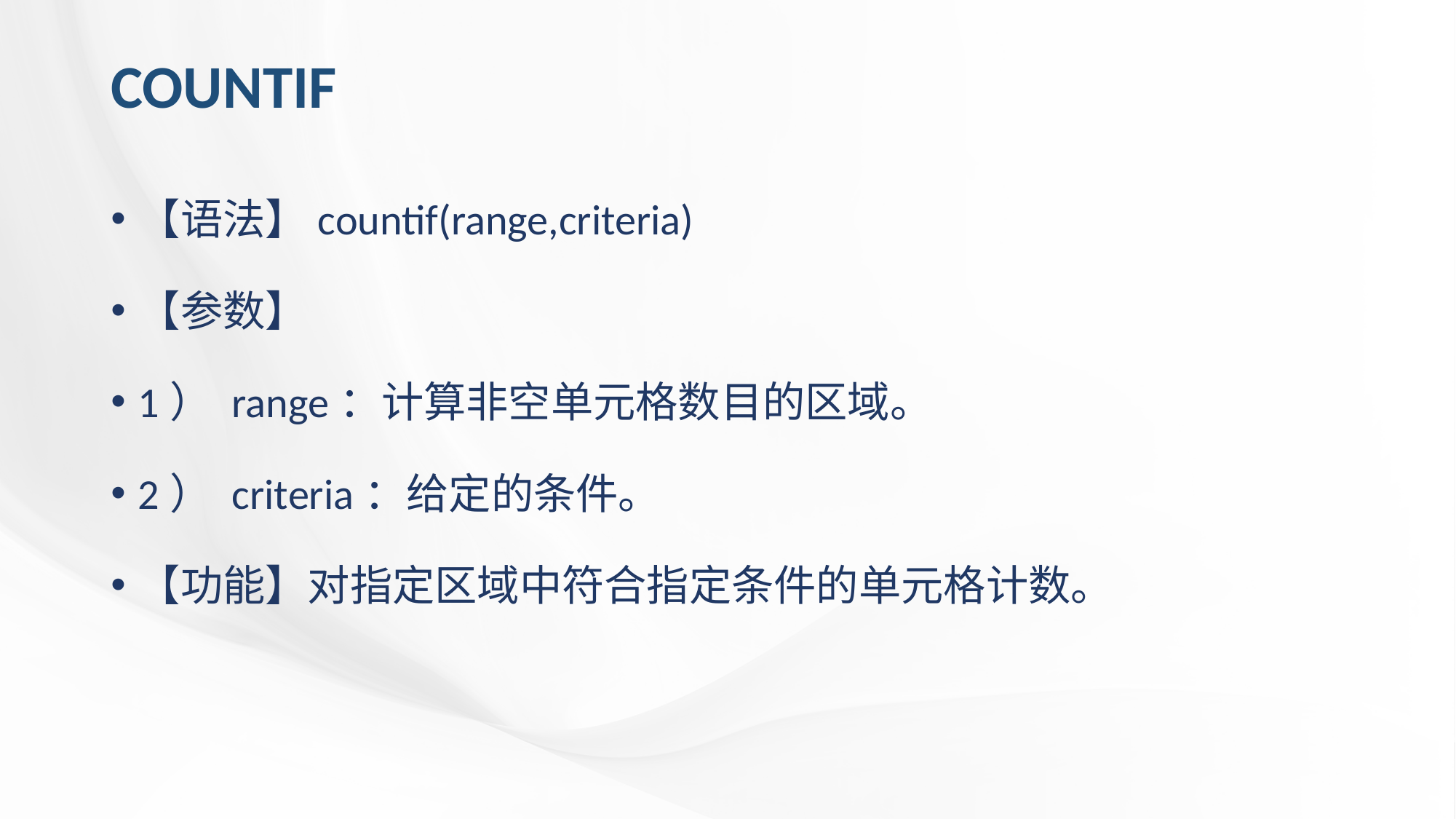

# COUNTIF
【语法】countif(range,criteria)
【参数】
1） range：计算非空单元格数目的区域。
2） criteria：给定的条件。
【功能】对指定区域中符合指定条件的单元格计数。